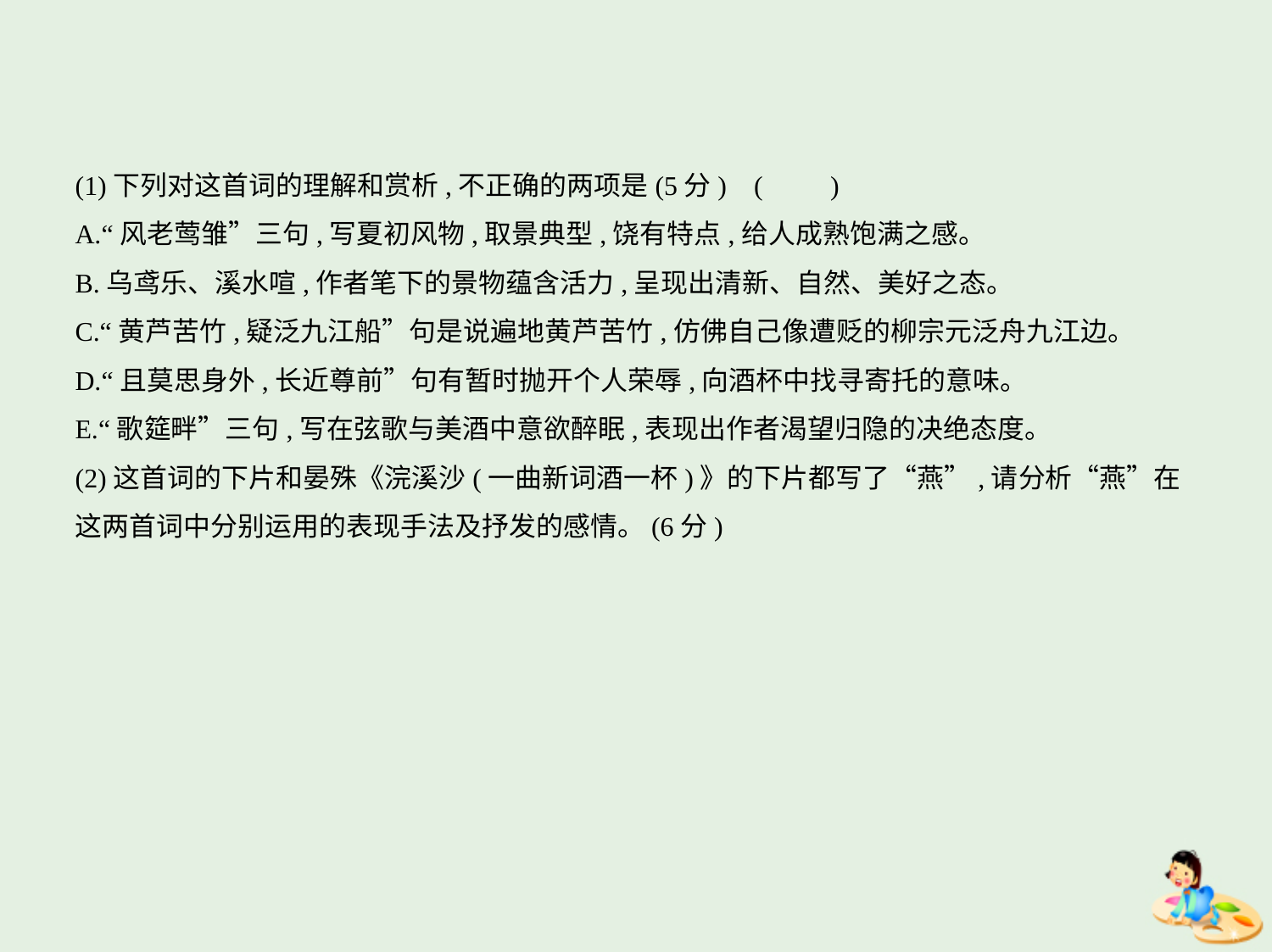

(1)下列对这首词的理解和赏析,不正确的两项是(5分) (　　)
A.“风老莺雏”三句,写夏初风物,取景典型,饶有特点,给人成熟饱满之感。
B.乌鸢乐、溪水喧,作者笔下的景物蕴含活力,呈现出清新、自然、美好之态。
C.“黄芦苦竹,疑泛九江船”句是说遍地黄芦苦竹,仿佛自己像遭贬的柳宗元泛舟九江边。
D.“且莫思身外,长近尊前”句有暂时抛开个人荣辱,向酒杯中找寻寄托的意味。
E.“歌筵畔”三句,写在弦歌与美酒中意欲醉眠,表现出作者渴望归隐的决绝态度。
(2)这首词的下片和晏殊《浣溪沙(一曲新词酒一杯)》的下片都写了“燕”,请分析“燕”在
这两首词中分别运用的表现手法及抒发的感情。(6分)